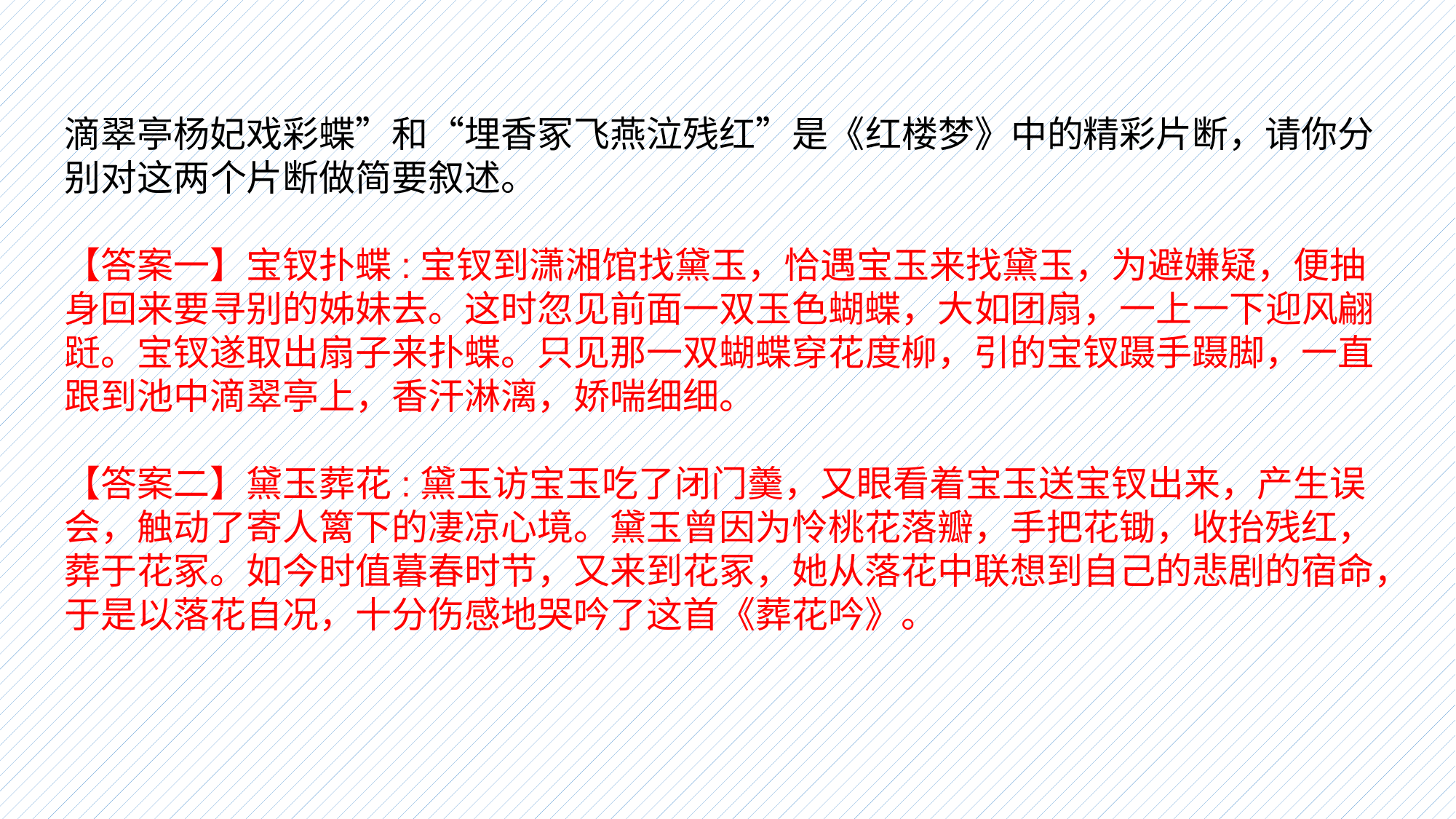

滴翠亭杨妃戏彩蝶”和“埋香冢飞燕泣残红”是《红楼梦》中的精彩片断，请你分别对这两个片断做简要叙述。

【答案一】宝钗扑蝶:宝钗到潇湘馆找黛玉，恰遇宝玉来找黛玉，为避嫌疑，便抽身回来要寻别的姊妹去。这时忽见前面一双玉色蝴蝶，大如团扇，一上一下迎风翩跹。宝钗遂取出扇子来扑蝶。只见那一双蝴蝶穿花度柳，引的宝钗蹑手蹑脚，一直跟到池中滴翠亭上，香汗淋漓，娇喘细细。

【答案二】黛玉葬花:黛玉访宝玉吃了闭门羹，又眼看着宝玉送宝钗出来，产生误会，触动了寄人篱下的凄凉心境。黛玉曾因为怜桃花落瓣，手把花锄，收抬残红，葬于花冢。如今时值暮春时节，又来到花冢，她从落花中联想到自己的悲剧的宿命，于是以落花自况，十分伤感地哭吟了这首《葬花吟》。